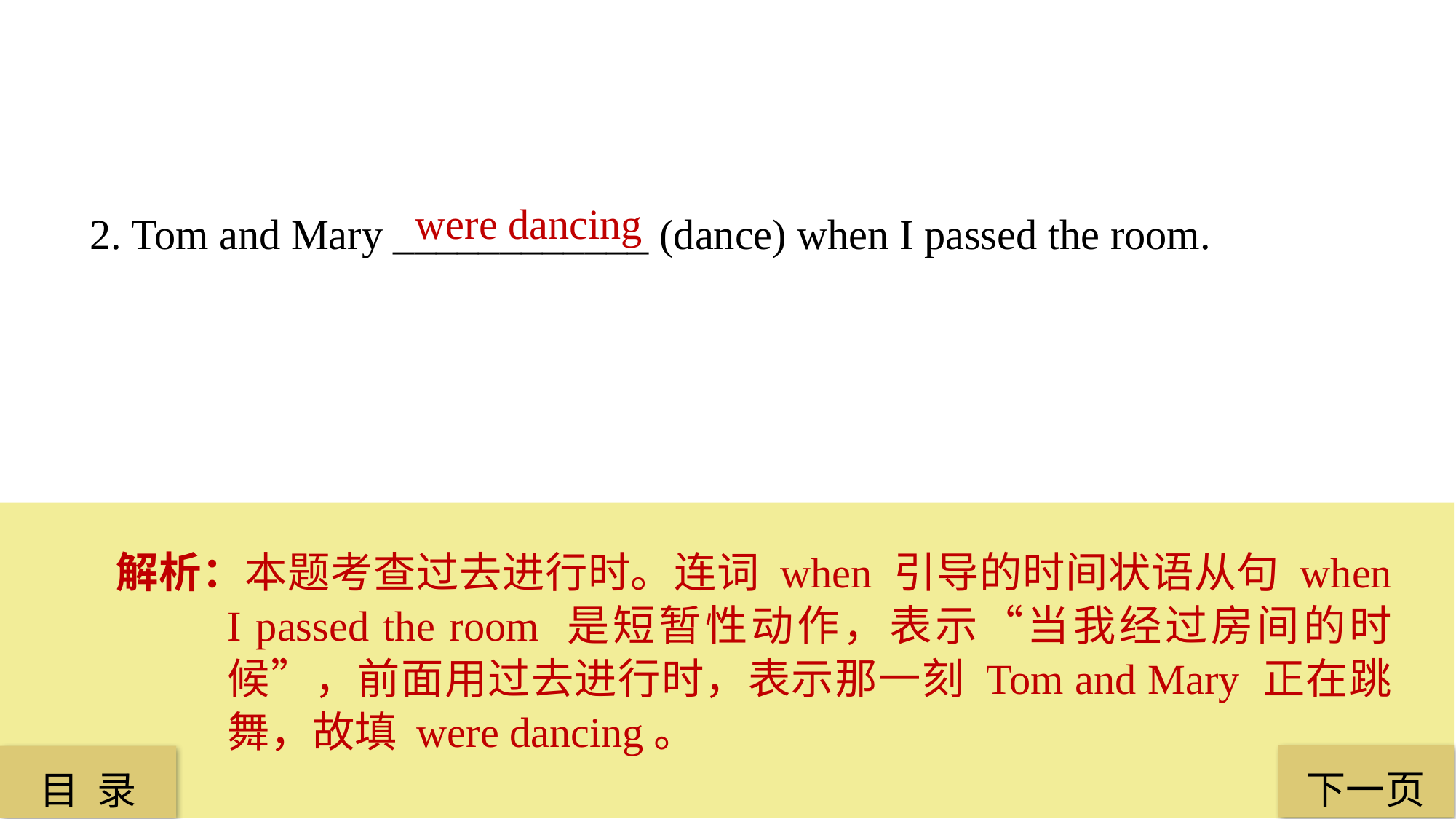

were dancing
2. Tom and Mary ____________ (dance) when I passed the room.
解析：本题考查过去进行时。连词 when 引导的时间状语从句 when I passed the room 是短暂性动作，表示“当我经过房间的时候”，前面用过去进行时，表示那一刻 Tom and Mary 正在跳舞，故填 were dancing。